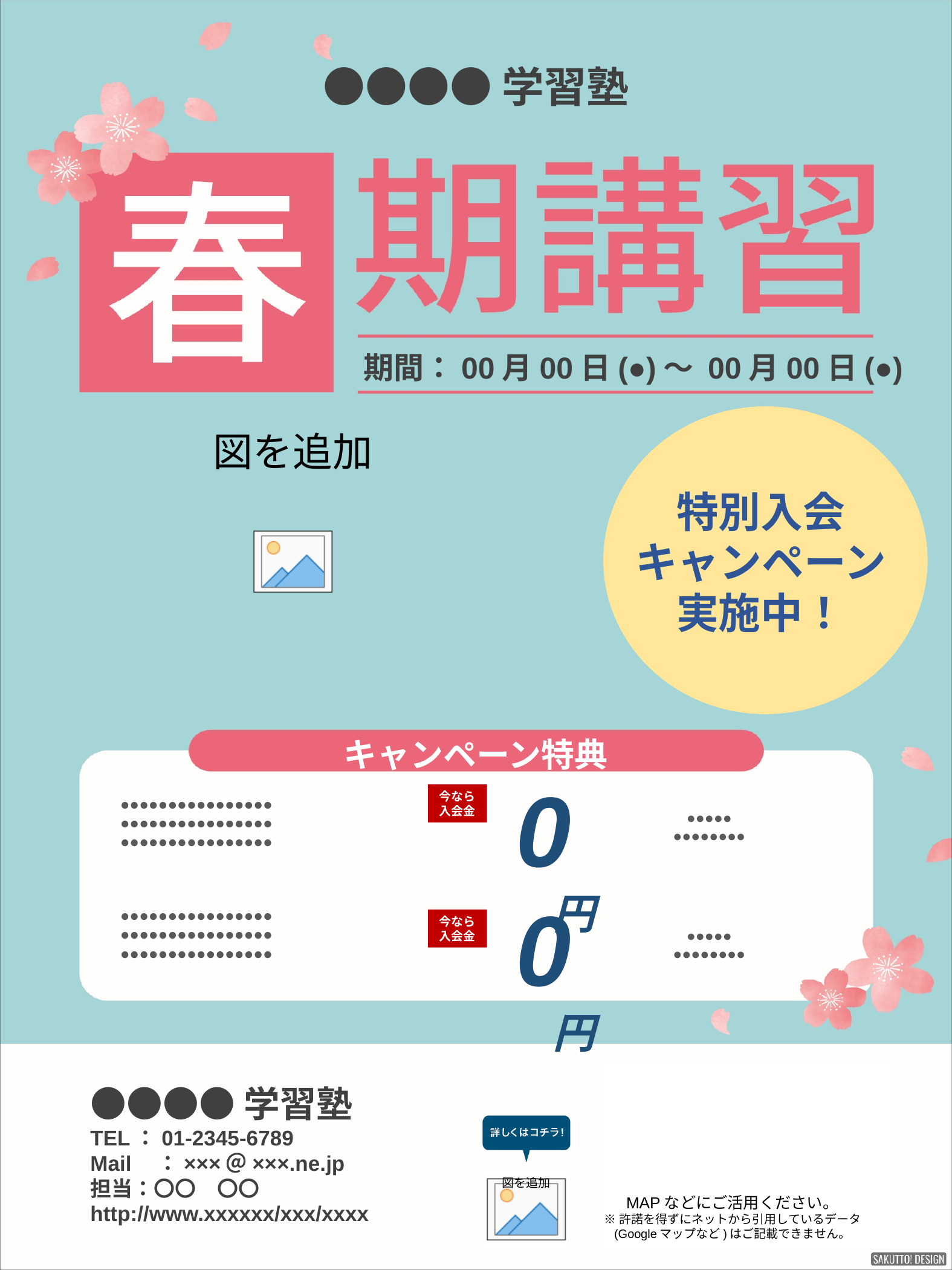

●●●●学習塾
期間：00月00日(●)～ 00月00日(●)

特別入会
キャンペーン
実施中！
キャンペーン特典
0円
今なら
入会金
●●●●●●●●●●●●●●●●
●●●●●●●●●●●●●●●●
●●●●●●●●●●●●●●●●
●●●●●
●●●●●●●●
0円
●●●●●●●●●●●●●●●●
●●●●●●●●●●●●●●●●
●●●●●●●●●●●●●●●●
今なら
入会金
●●●●●
●●●●●●●●

●●●●学習塾
TEL：01-2345-6789
Mail　：×××＠×××.ne.jp
担当：〇〇　〇〇
http://www.xxxxxx/xxx/xxxx

MAPなどにご活用ください。
※許諾を得ずにネットから引用しているデータ
(Googleマップなど)はご記載できません。